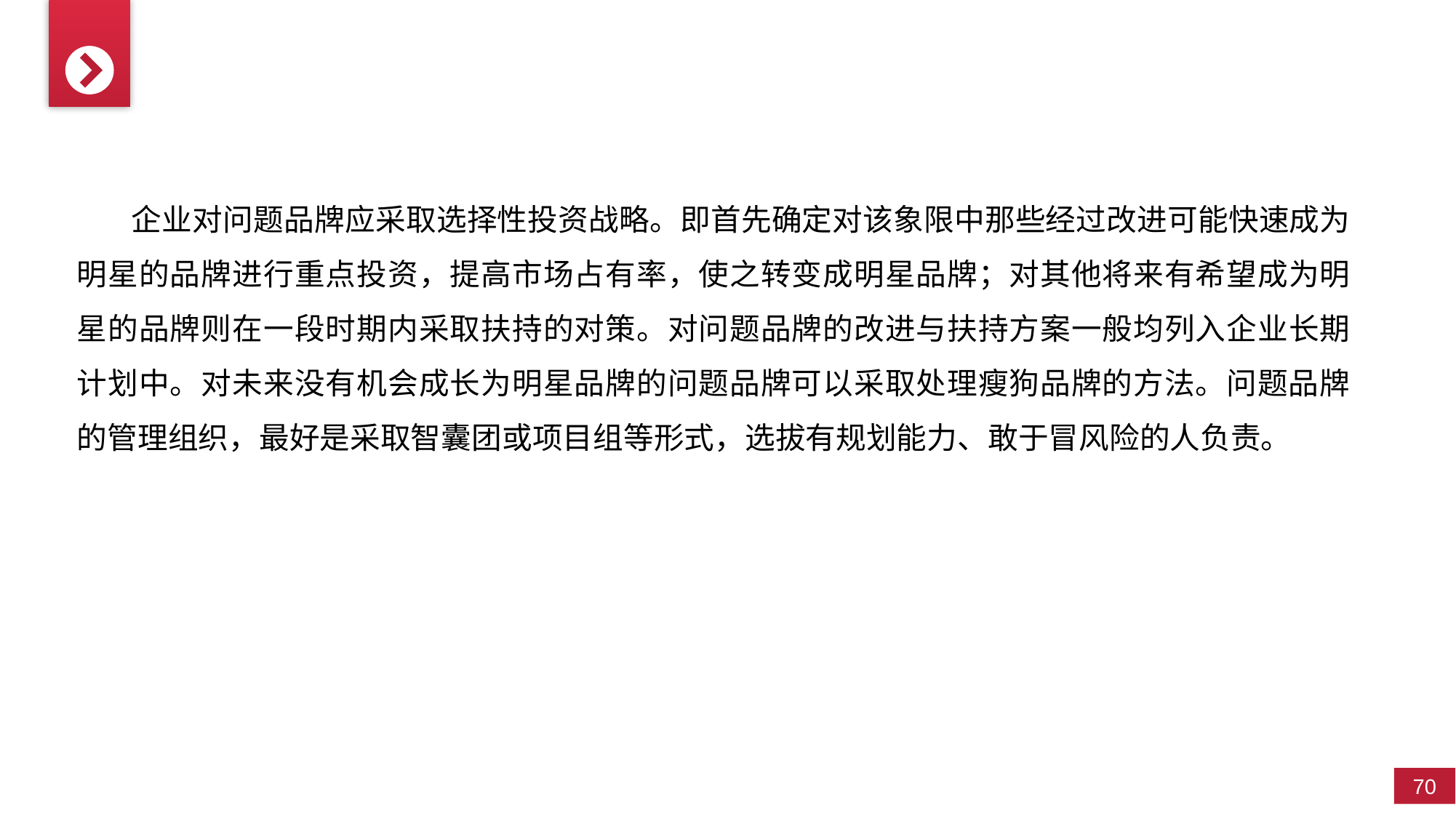

企业对问题品牌应采取选择性投资战略。即首先确定对该象限中那些经过改进可能快速成为明星的品牌进行重点投资，提高市场占有率，使之转变成明星品牌；对其他将来有希望成为明星的品牌则在一段时期内采取扶持的对策。对问题品牌的改进与扶持方案一般均列入企业长期计划中。对未来没有机会成长为明星品牌的问题品牌可以采取处理瘦狗品牌的方法。问题品牌的管理组织，最好是采取智囊团或项目组等形式，选拔有规划能力、敢于冒风险的人负责。